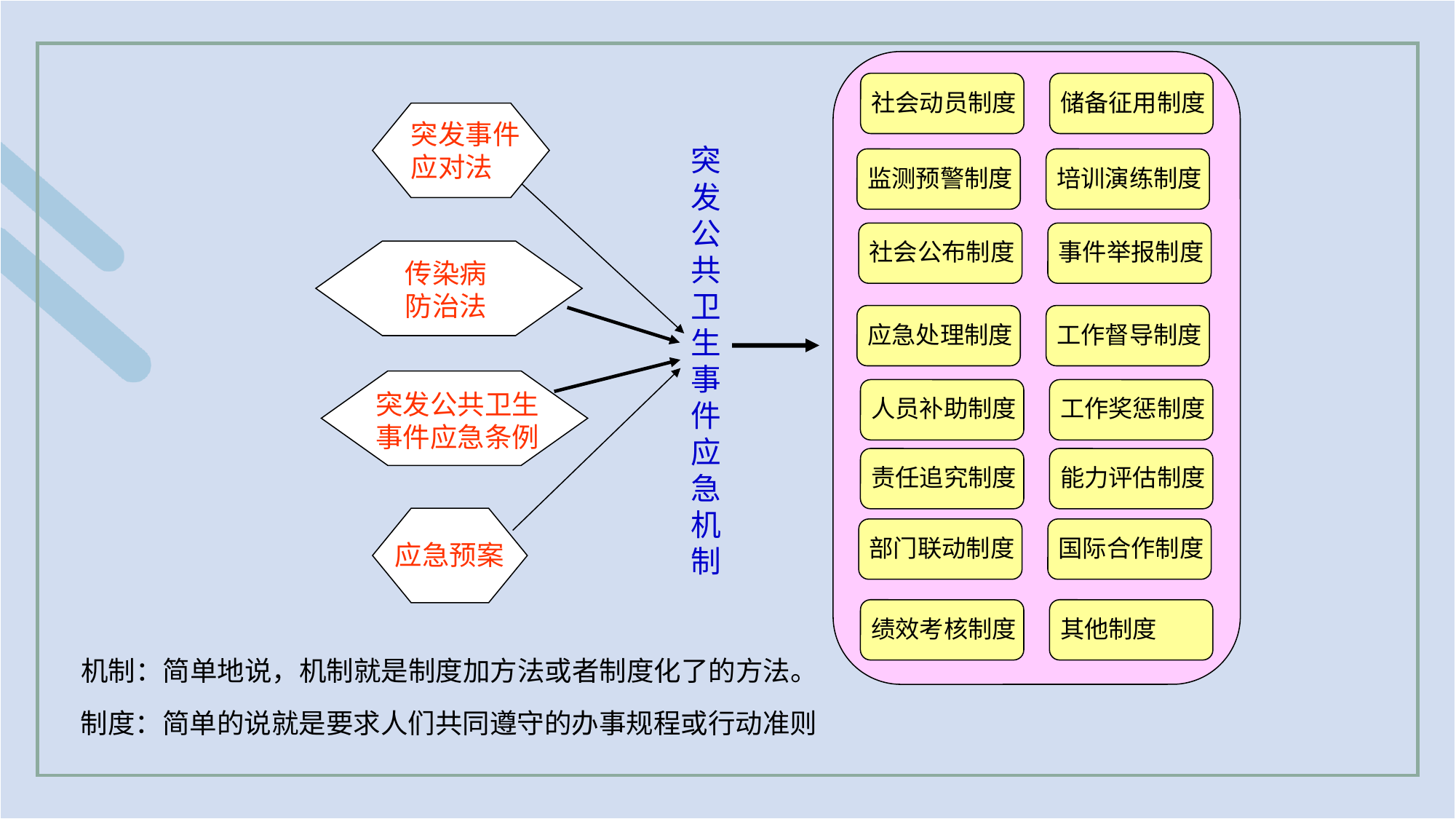

社会动员制度

储备征用制度
突发事件
应对法
突发公共卫生事件应急机制

监测预警制度

培训演练制度

社会公布制度

事件举报制度

传染病
防治法

应急处理制度

工作督导制度

人员补助制度

工作奖惩制度
突发公共卫生事件应急条例

责任追究制度

能力评估制度

部门联动制度

国际合作制度
应急预案

绩效考核制度

其他制度
机制：简单地说，机制就是制度加方法或者制度化了的方法。
制度：简单的说就是要求人们共同遵守的办事规程或行动准则